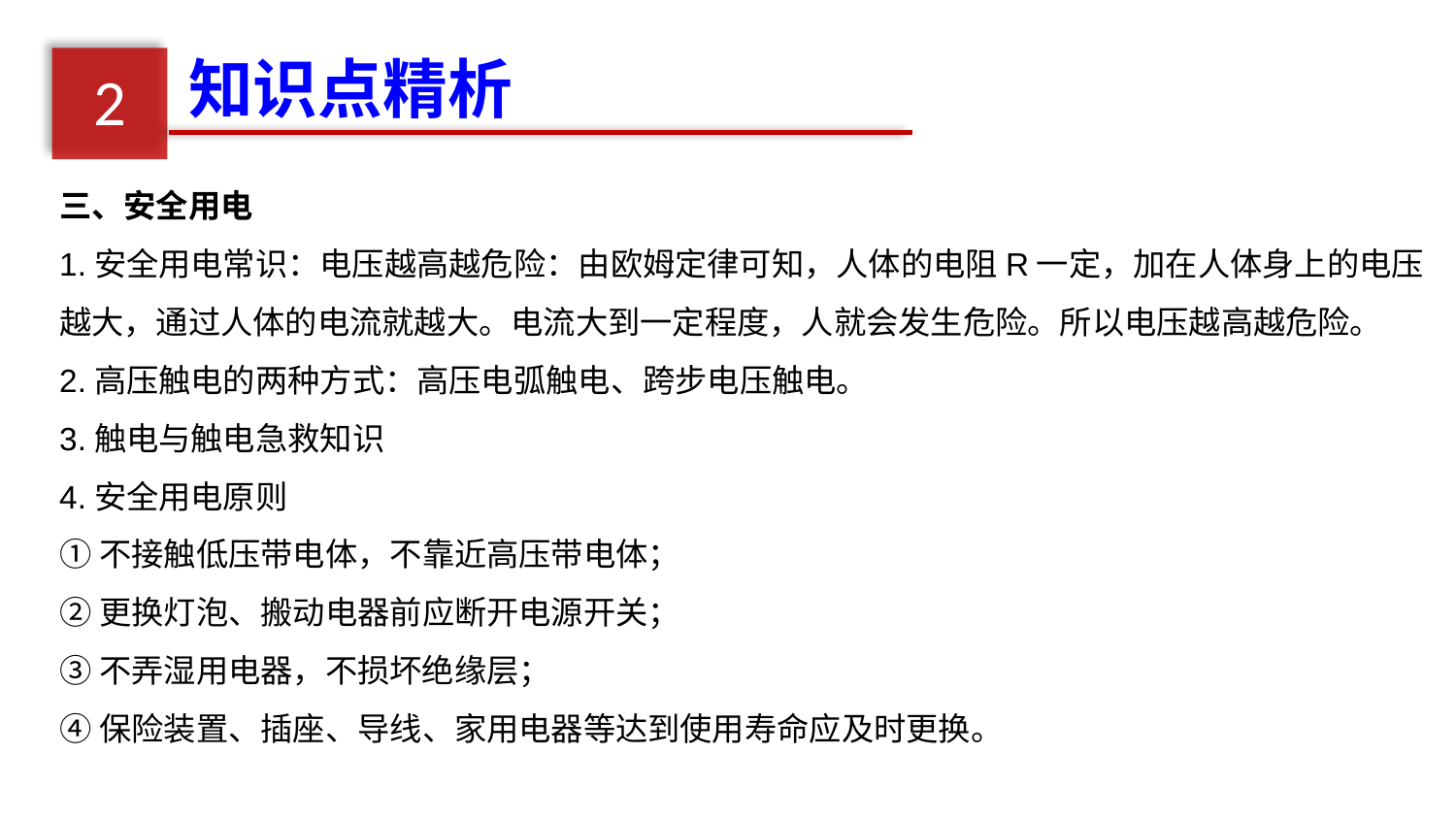

知识点精析

2
三、安全用电
1.安全用电常识：电压越高越危险：由欧姆定律可知，人体的电阻R一定，加在人体身上的电压越大，通过人体的电流就越大。电流大到一定程度，人就会发生危险。所以电压越高越危险。
2.高压触电的两种方式：高压电弧触电、跨步电压触电。
3.触电与触电急救知识
4.安全用电原则
①不接触低压带电体，不靠近高压带电体；
②更换灯泡、搬动电器前应断开电源开关；
③不弄湿用电器，不损坏绝缘层；
④保险装置、插座、导线、家用电器等达到使用寿命应及时更换。